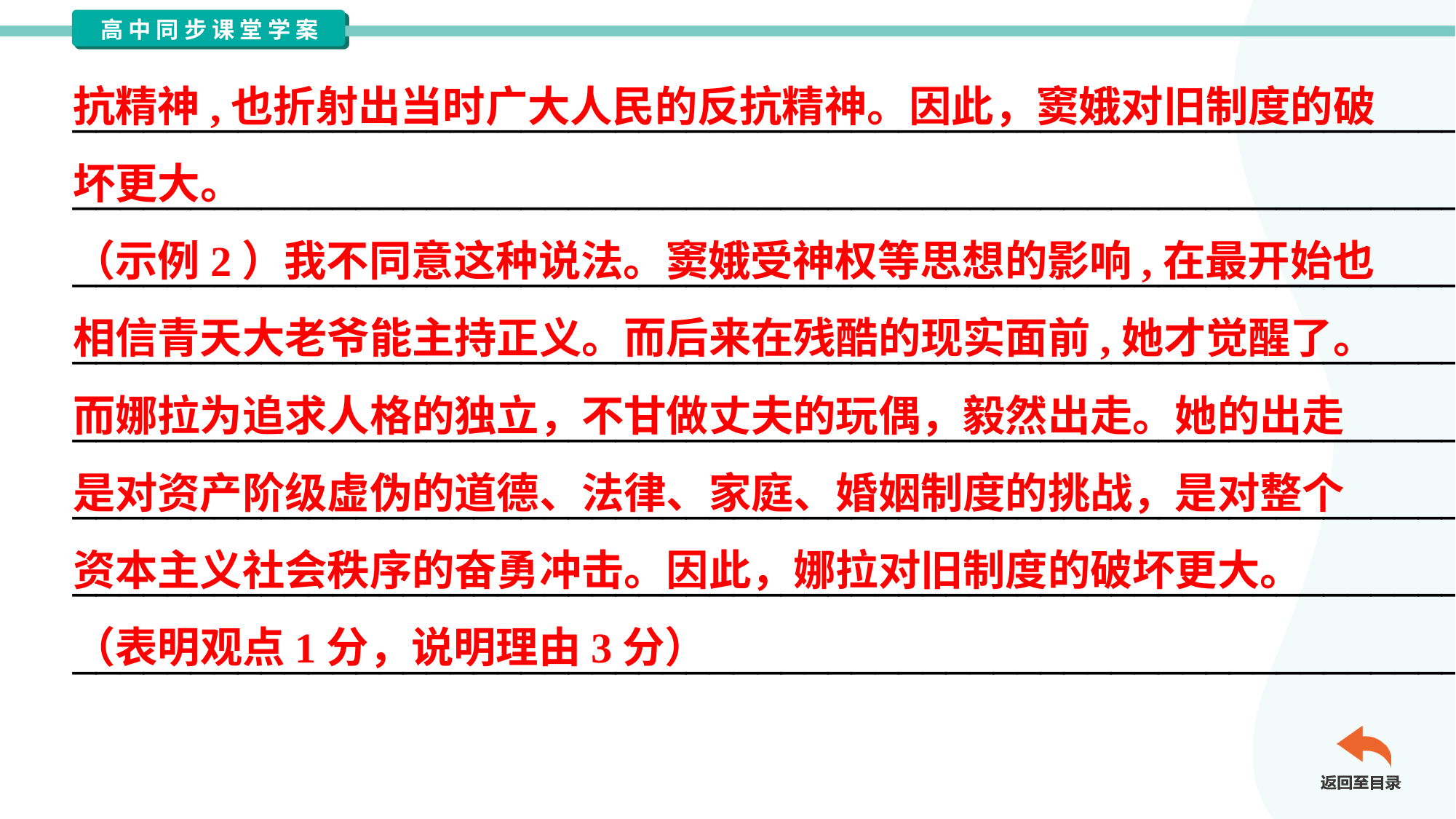

抗精神,也折射出当时广大人民的反抗精神。因此，窦娥对旧制度的破
坏更大。
（示例2）我不同意这种说法。窦娥受神权等思想的影响,在最开始也
相信青天大老爷能主持正义。而后来在残酷的现实面前,她才觉醒了。
而娜拉为追求人格的独立，不甘做丈夫的玩偶，毅然出走。她的出走
是对资产阶级虚伪的道德、法律、家庭、婚姻制度的挑战，是对整个
资本主义社会秩序的奋勇冲击。因此，娜拉对旧制度的破坏更大。
（表明观点1分，说明理由3分）
_____________________________________________________________
_____________________________________________________________
_____________________________________________________________
_____________________________________________________________
_____________________________________________________________
_____________________________________________________________
_____________________________________________________________
_____________________________________________________________